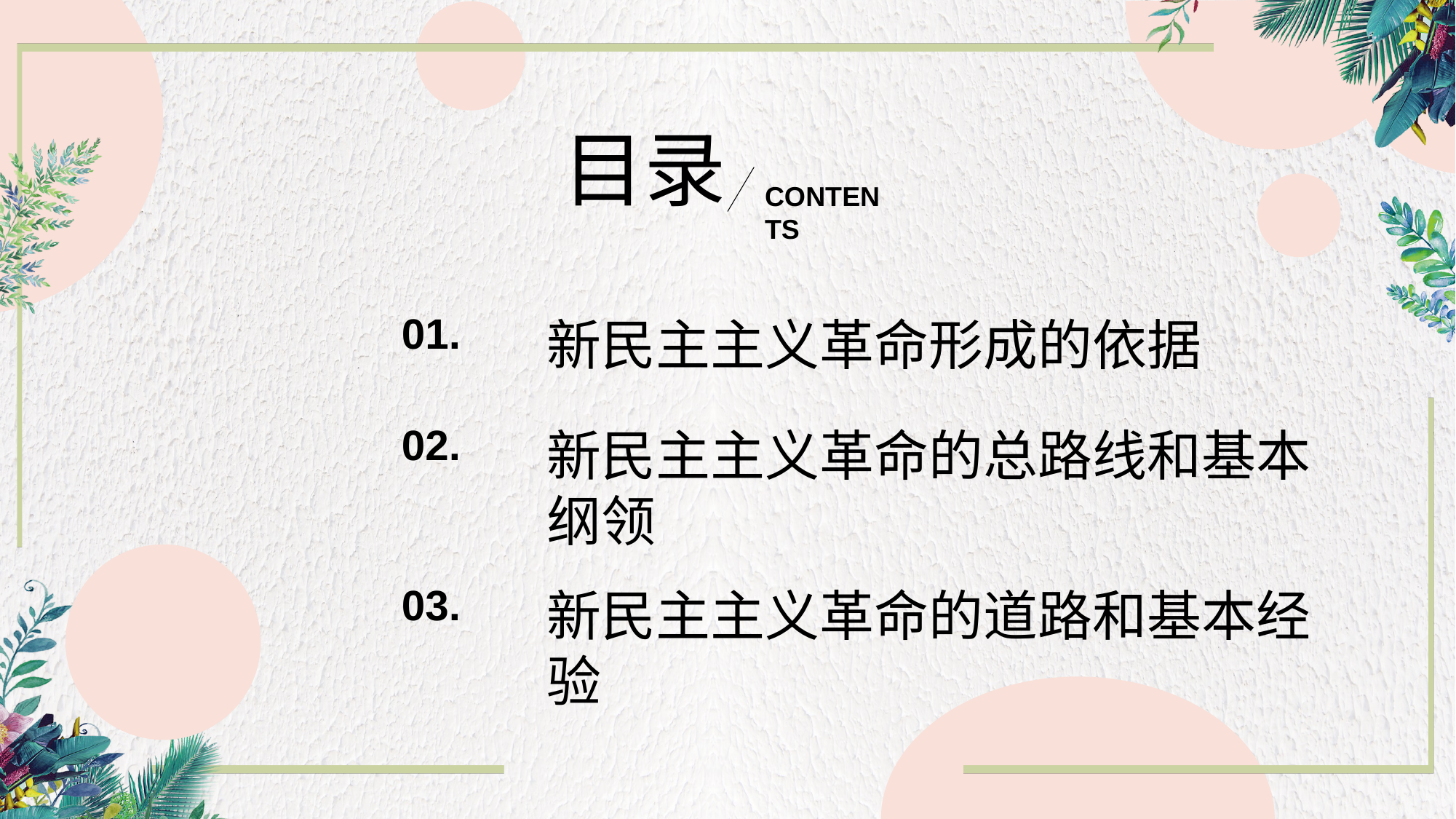

目录
CONTENTS
01.
新民主主义革命形成的依据
02.
新民主主义革命的总路线和基本纲领
03.
新民主主义革命的道路和基本经验